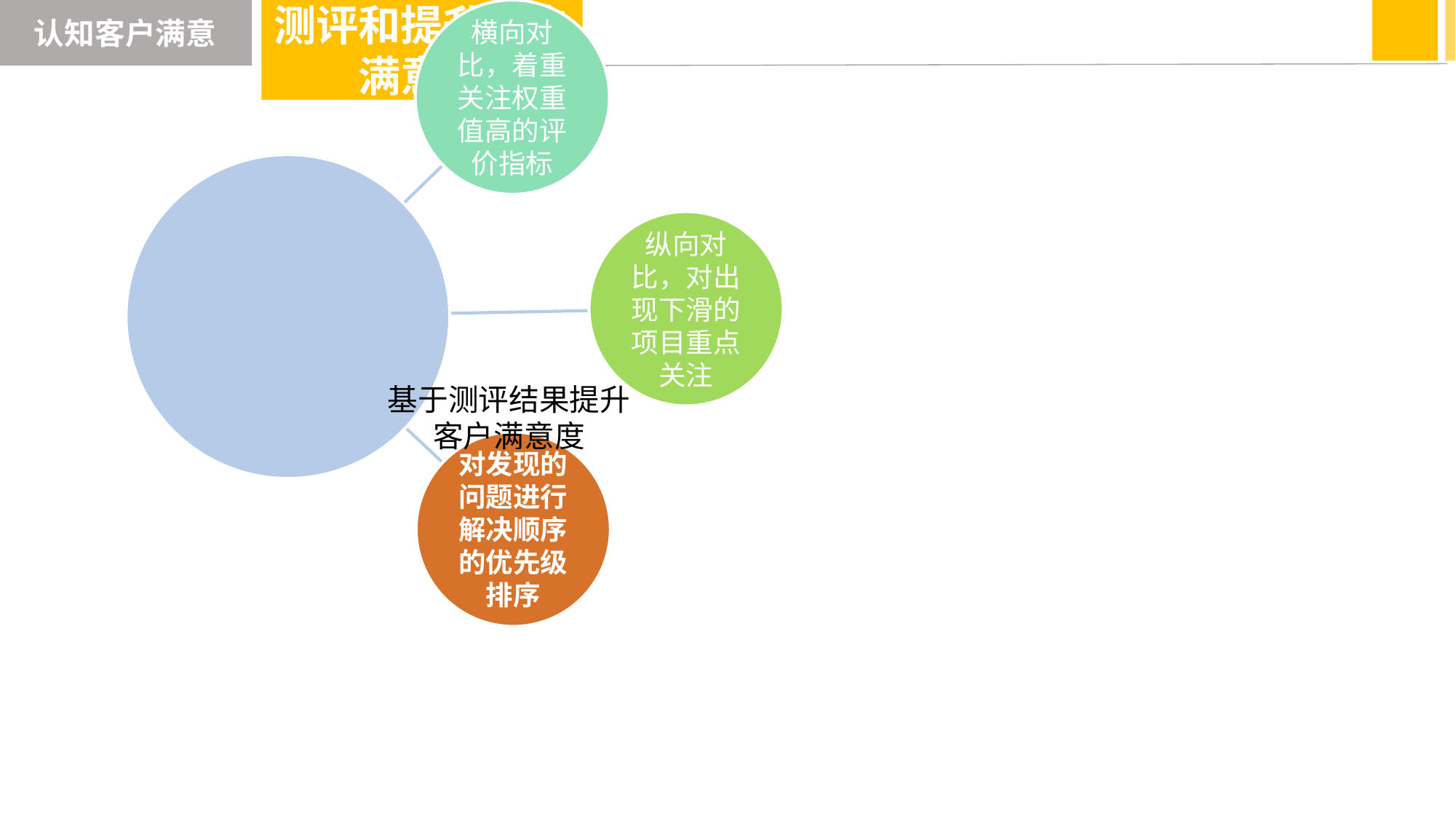

认知客户满意
测评和提升客户满意度

横向对比，着重关注权重值高的评价指标
纵向对比，对出现下滑的项目重点关注
对发现的问题进行解决顺序的优先级排序

基于测评结果提升客户满意度